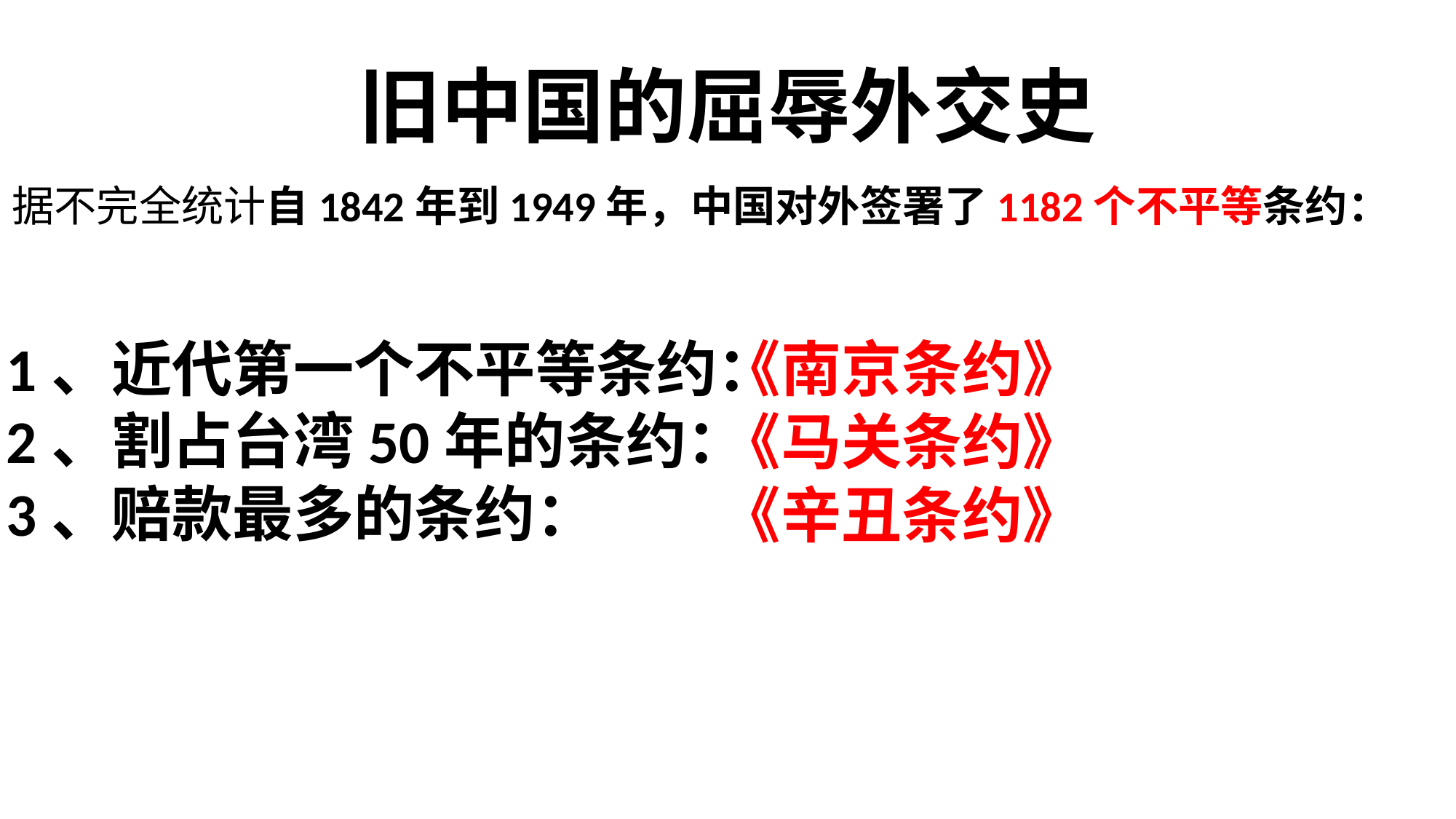

# 旧中国的屈辱外交史
据不完全统计自1842年到1949年，中国对外签署了1182个不平等条约：
1、近代第一个不平等条约：
2、割占台湾50年的条约：
3、赔款最多的条约：
《南京条约》
《马关条约》
《辛丑条约》